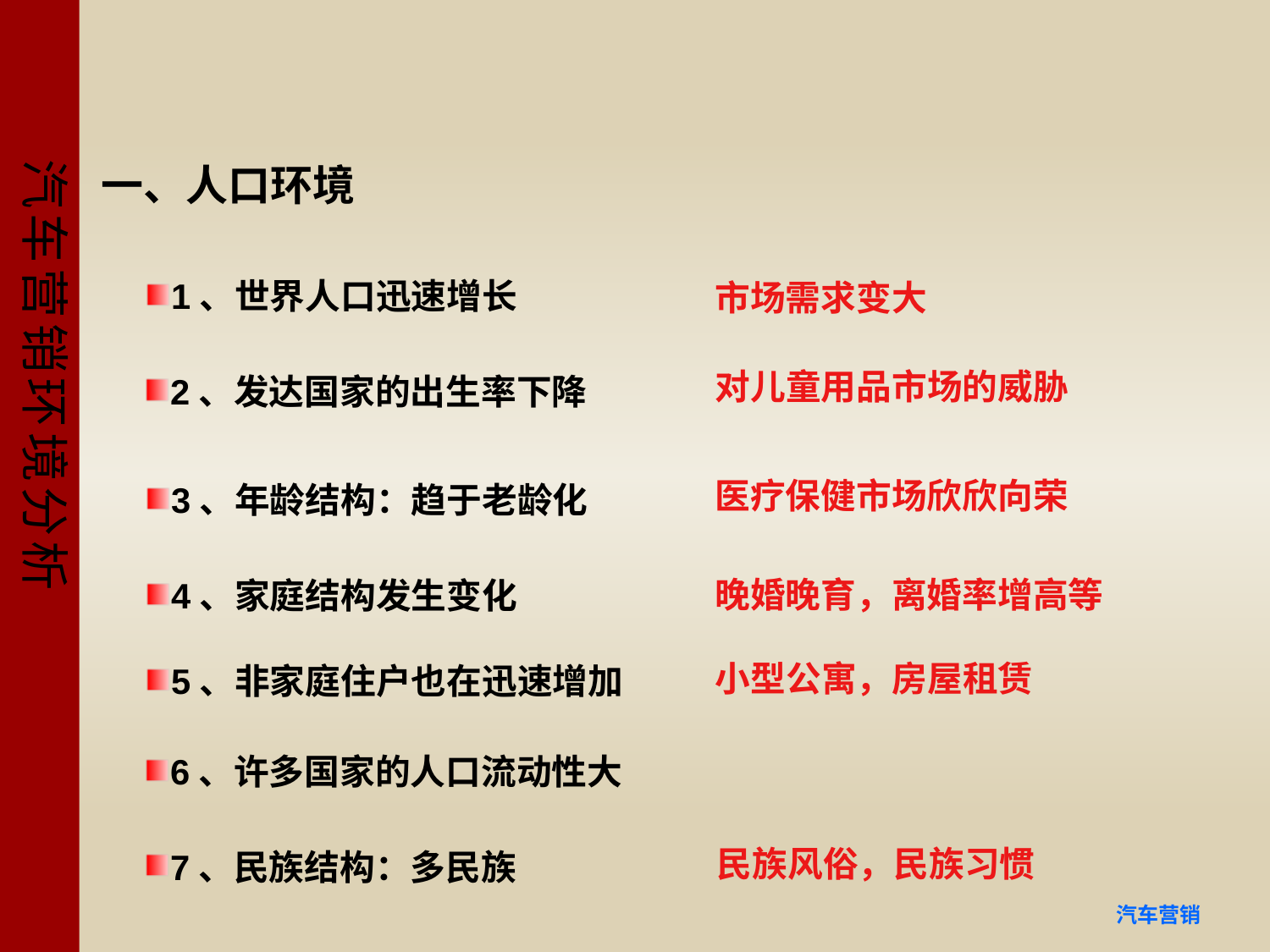

#
一、人口环境
1、世界人口迅速增长
市场需求变大
对儿童用品市场的威胁
2、发达国家的出生率下降
医疗保健市场欣欣向荣
3、年龄结构：趋于老龄化
晚婚晚育，离婚率增高等
4、家庭结构发生变化
小型公寓，房屋租赁
5、非家庭住户也在迅速增加
6、许多国家的人口流动性大
民族风俗，民族习惯
7、民族结构：多民族